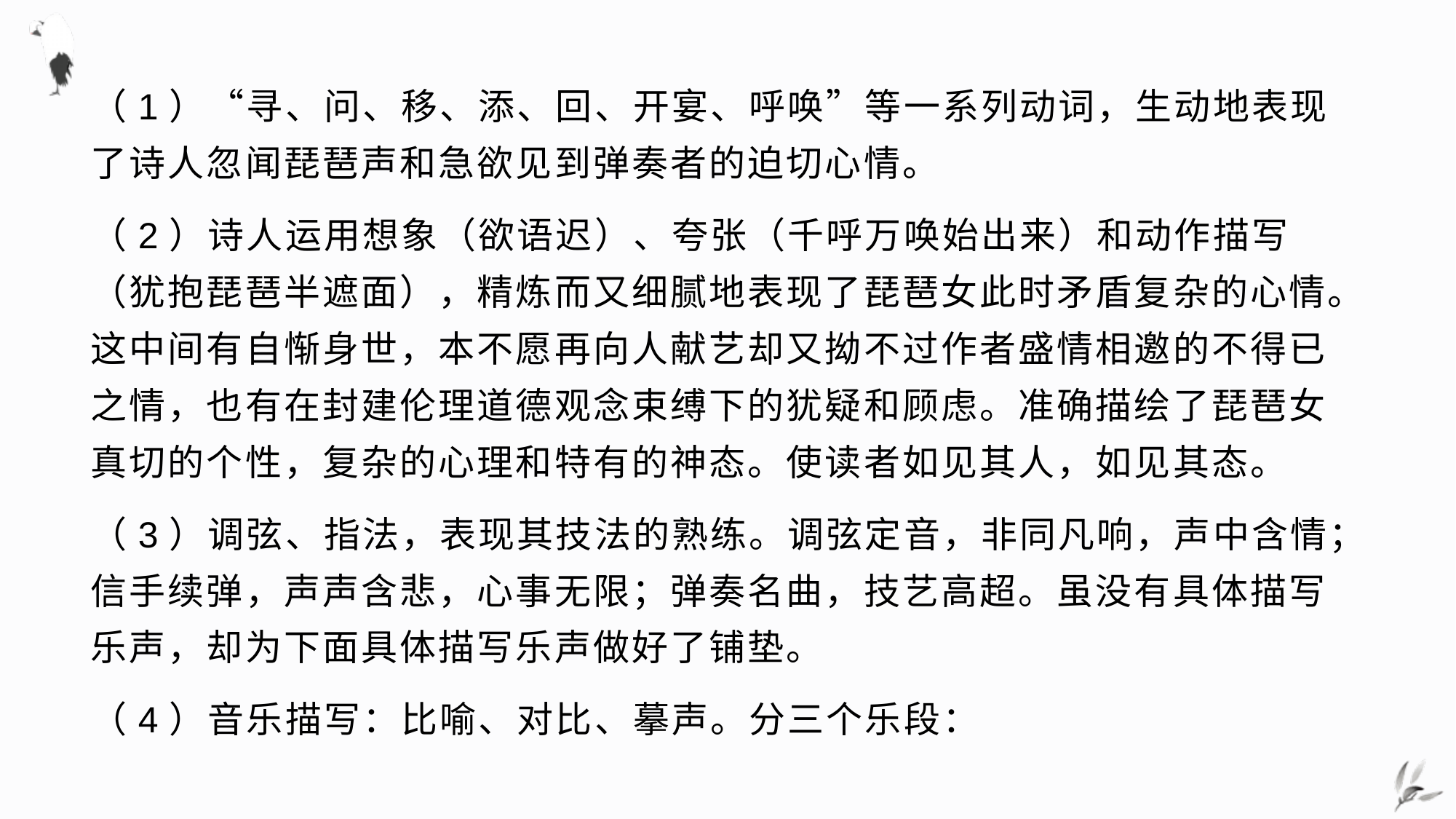

（1）“寻、问、移、添、回、开宴、呼唤”等一系列动词，生动地表现了诗人忽闻琵琶声和急欲见到弹奏者的迫切心情。
（2）诗人运用想象（欲语迟）、夸张（千呼万唤始出来）和动作描写（犹抱琵琶半遮面），精炼而又细腻地表现了琵琶女此时矛盾复杂的心情。这中间有自惭身世，本不愿再向人献艺却又拗不过作者盛情相邀的不得已之情，也有在封建伦理道德观念束缚下的犹疑和顾虑。准确描绘了琵琶女真切的个性，复杂的心理和特有的神态。使读者如见其人，如见其态。
（3）调弦、指法，表现其技法的熟练。调弦定音，非同凡响，声中含情；信手续弹，声声含悲，心事无限；弹奏名曲，技艺高超。虽没有具体描写乐声，却为下面具体描写乐声做好了铺垫。
（4）音乐描写：比喻、对比、摹声。分三个乐段：